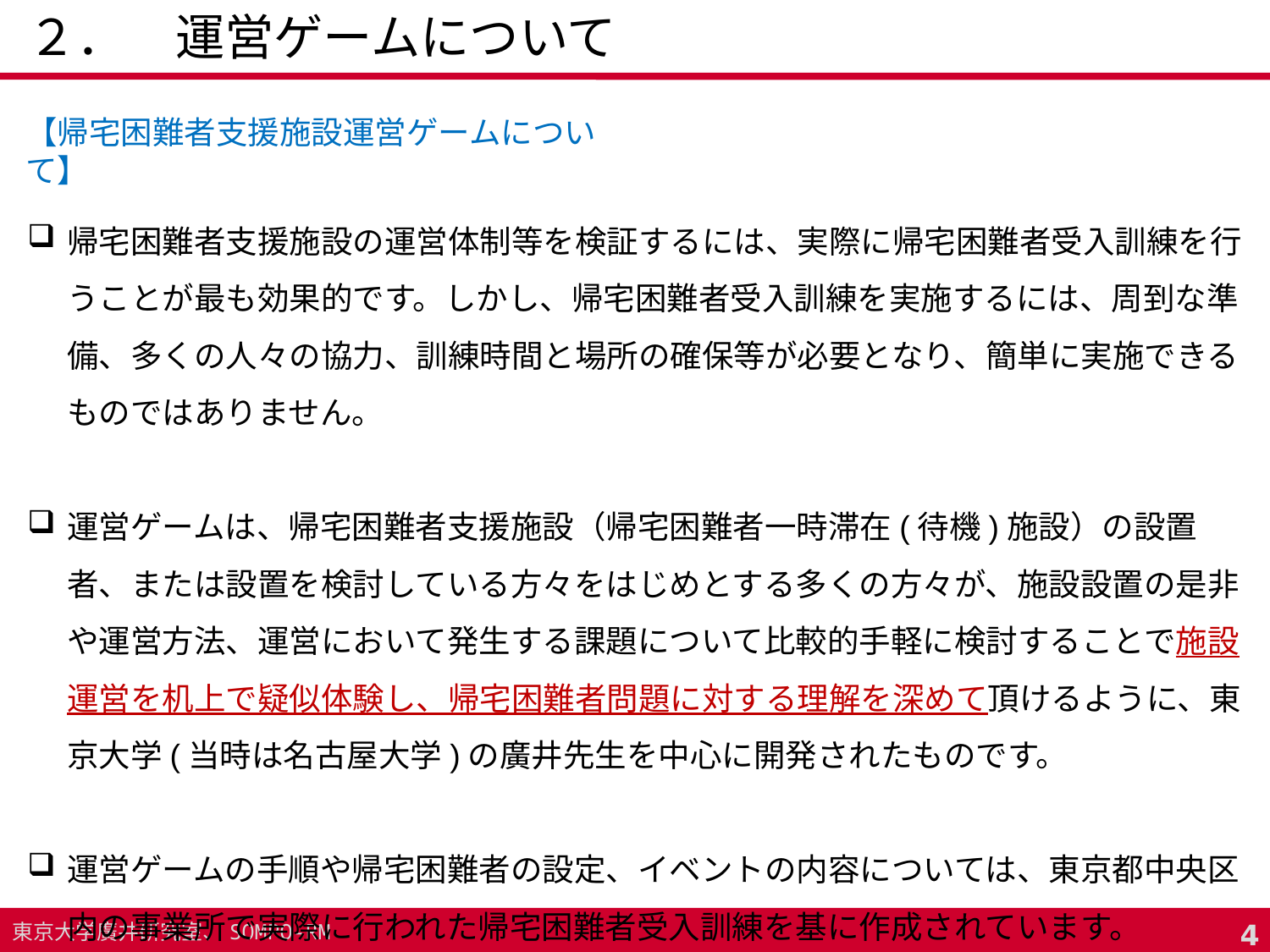

２．　運営ゲームについて
【帰宅困難者支援施設運営ゲームについて】
帰宅困難者支援施設の運営体制等を検証するには、実際に帰宅困難者受入訓練を行うことが最も効果的です。しかし、帰宅困難者受入訓練を実施するには、周到な準備、多くの人々の協力、訓練時間と場所の確保等が必要となり、簡単に実施できるものではありません。

運営ゲームは、帰宅困難者支援施設（帰宅困難者一時滞在(待機)施設）の設置者、または設置を検討している方々をはじめとする多くの方々が、施設設置の是非や運営方法、運営において発生する課題について比較的手軽に検討することで施設運営を机上で疑似体験し、帰宅困難者問題に対する理解を深めて頂けるように、東京大学(当時は名古屋大学)の廣井先生を中心に開発されたものです。

運営ゲームの手順や帰宅困難者の設定、イベントの内容については、東京都中央区内の事業所で実際に行われた帰宅困難者受入訓練を基に作成されています。
4